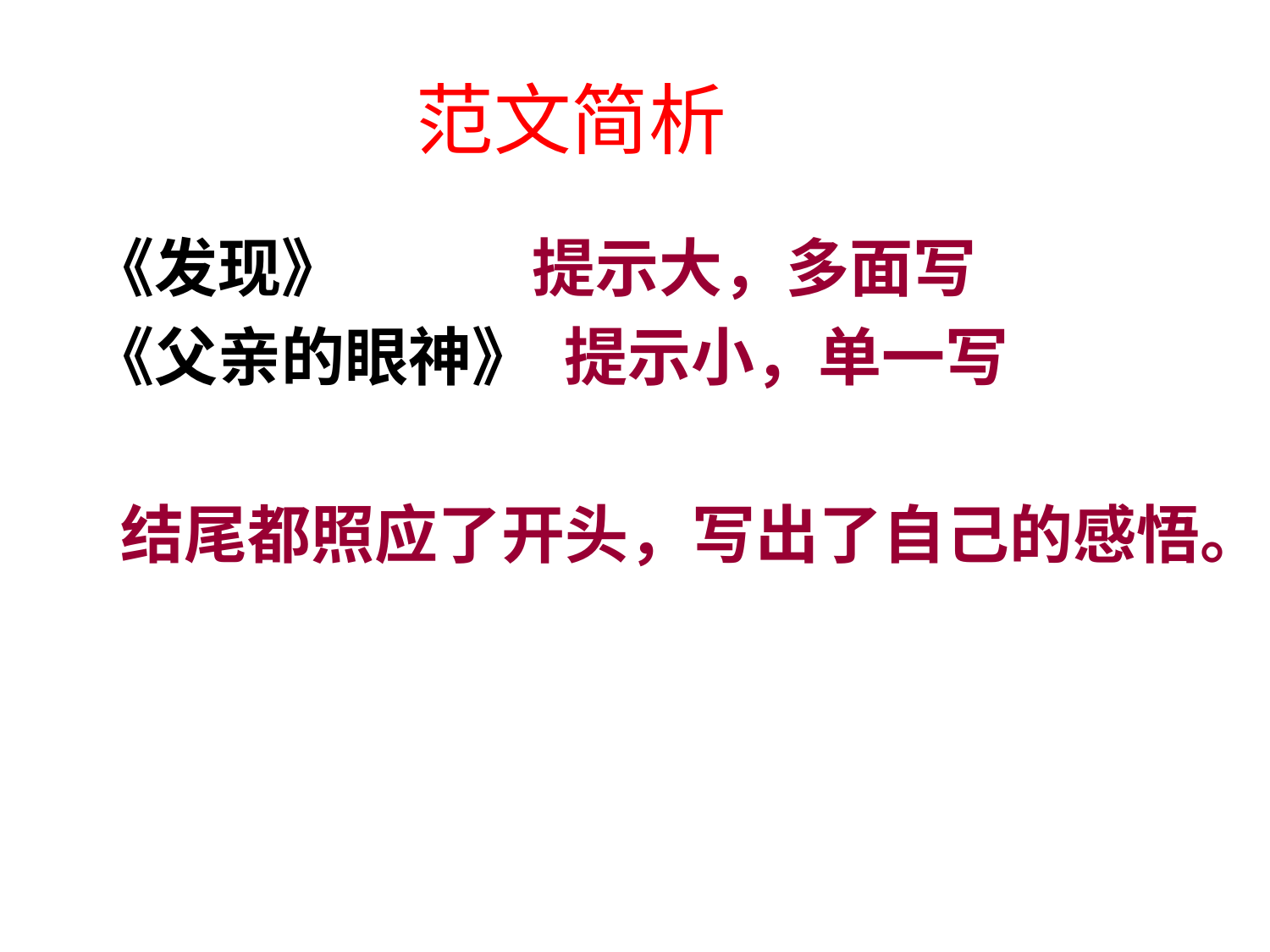

范文简析
《发现》             提示大，多面写
《父亲的眼神》  提示小，单一写

 结尾都照应了开头，写出了自己的感悟。